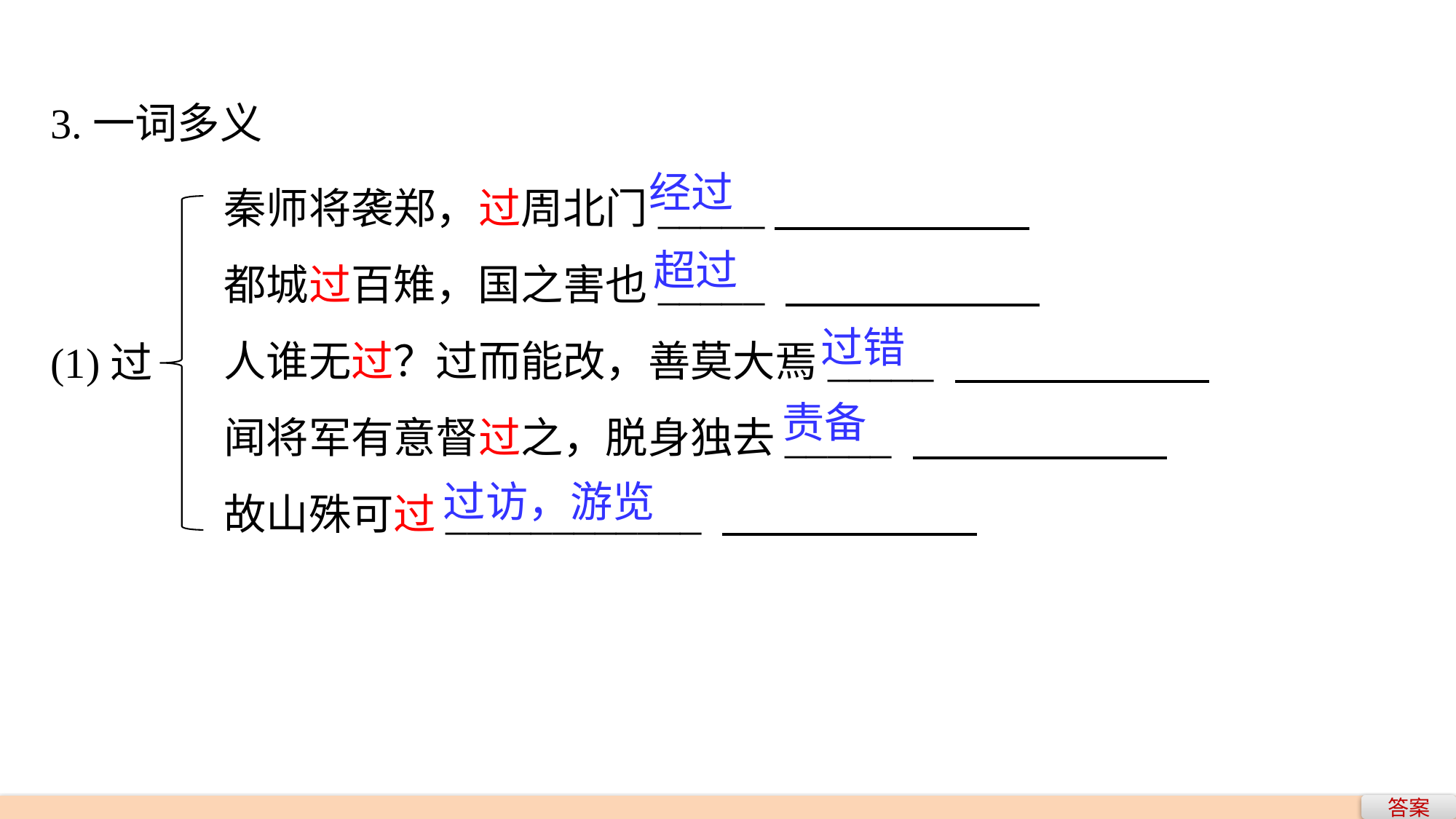

3.一词多义
秦师将袭郑，过周北门_____
都城过百雉，国之害也_____
人谁无过？过而能改，善莫大焉_____
闻将军有意督过之，脱身独去_____
故山殊可过____________
经过

超过
(1)过
过错
责备
过访，游览
答案